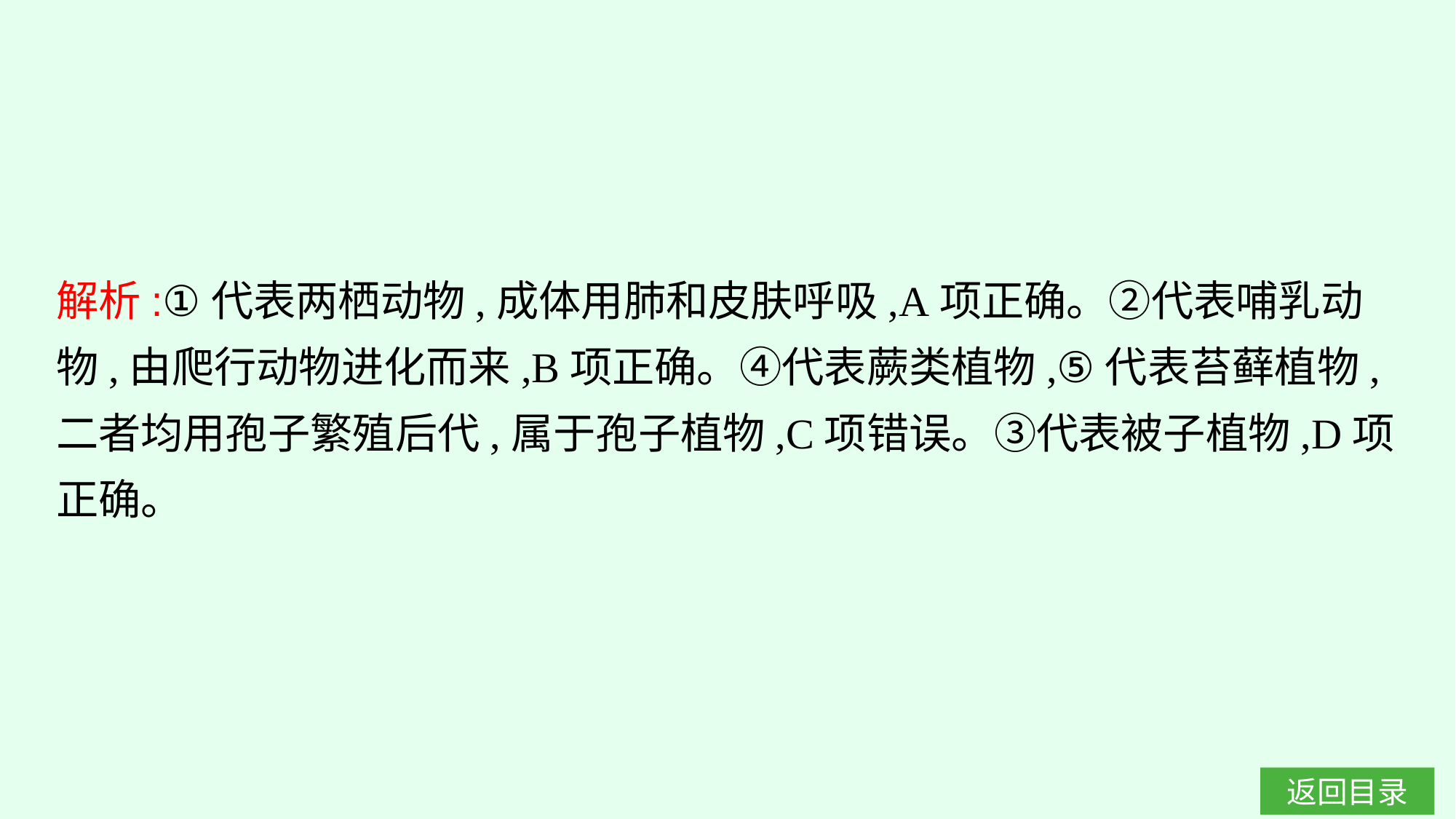

解析:①代表两栖动物,成体用肺和皮肤呼吸,A项正确。②代表哺乳动物,由爬行动物进化而来,B项正确。④代表蕨类植物,⑤代表苔藓植物,二者均用孢子繁殖后代,属于孢子植物,C项错误。③代表被子植物,D项正确。